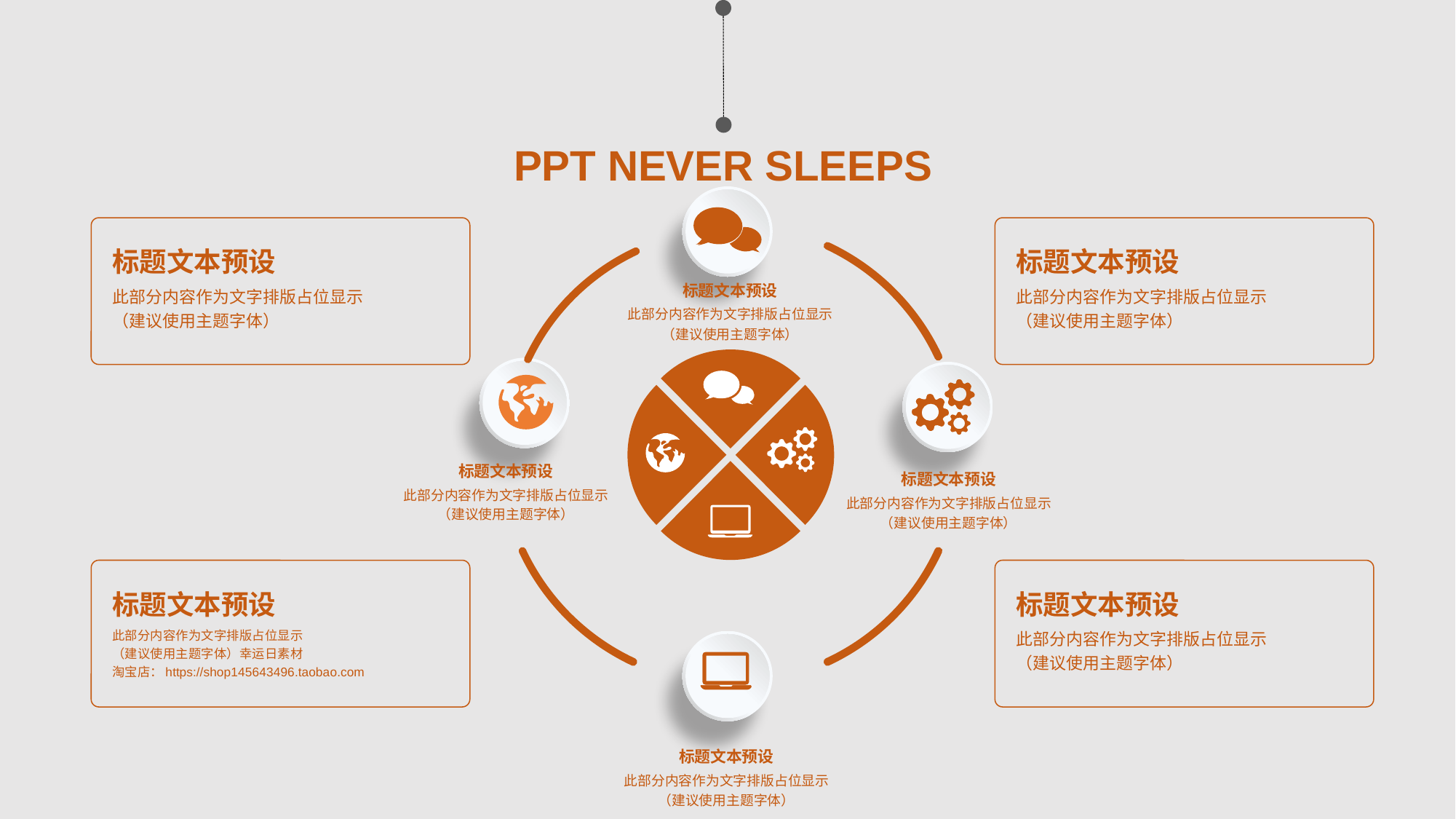

PPT NEVER SLEEPS

标题文本预设
此部分内容作为文字排版占位显示
（建议使用主题字体）

标题文本预设
此部分内容作为文字排版占位显示
（建议使用主题字体）

标题文本预设
此部分内容作为文字排版占位显示
（建议使用主题字体）

标题文本预设
此部分内容作为文字排版占位显示
（建议使用主题字体）

标题文本预设
此部分内容作为文字排版占位显示
（建议使用主题字体）

标题文本预设
此部分内容作为文字排版占位显示
（建议使用主题字体）幸运日素材 淘宝店：https://shop145643496.taobao.com

标题文本预设
此部分内容作为文字排版占位显示
（建议使用主题字体）

标题文本预设
此部分内容作为文字排版占位显示
（建议使用主题字体）